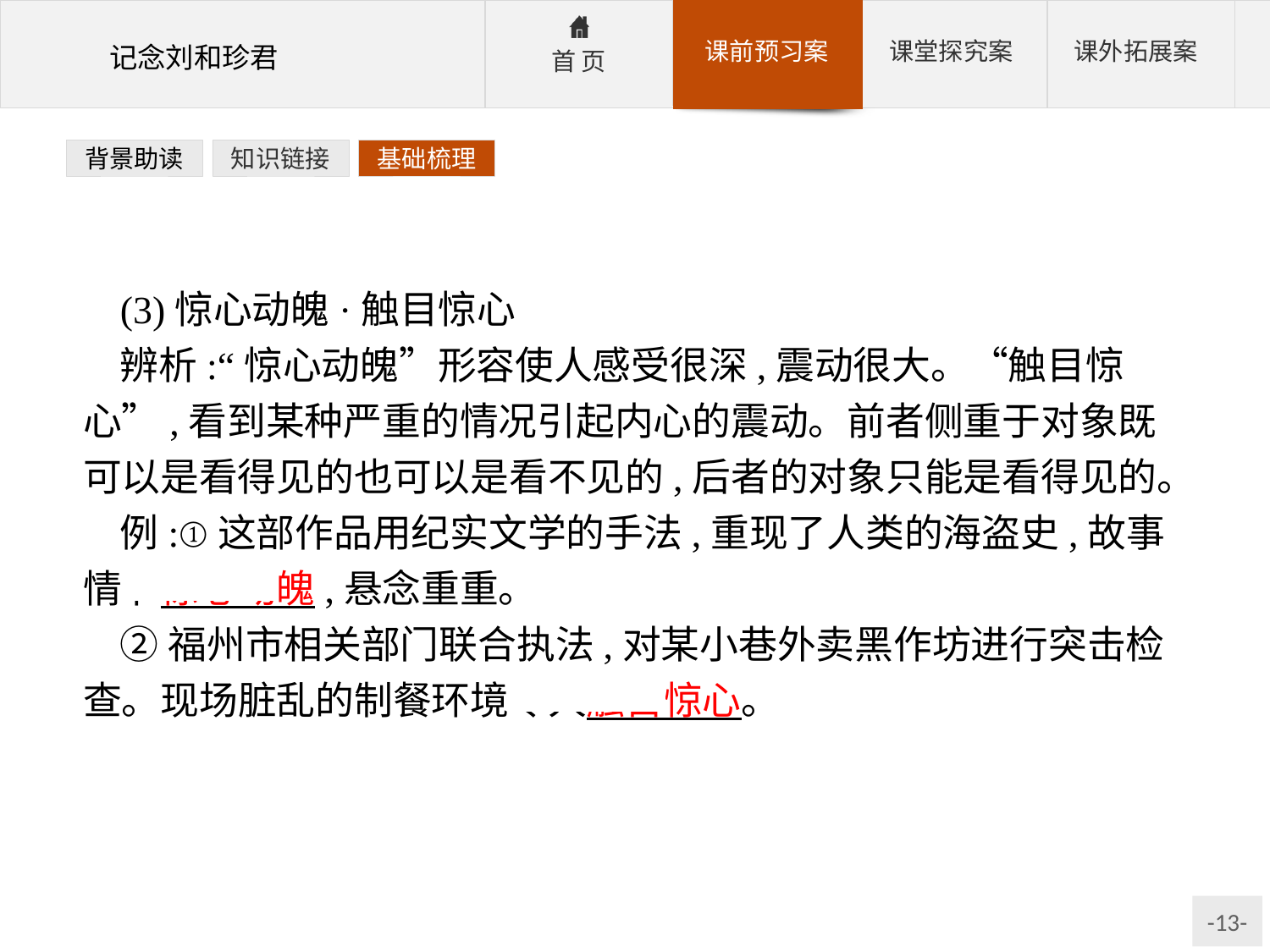

背景助读
知识链接
基础梳理
(3)惊心动魄·触目惊心
辨析:“惊心动魄”形容使人感受很深,震动很大。“触目惊心”,看到某种严重的情况引起内心的震动。前者侧重于对象既可以是看得见的也可以是看不见的,后者的对象只能是看得见的。
例:①这部作品用纪实文学的手法,重现了人类的海盗史,故事情节惊心动魄,悬念重重。
②福州市相关部门联合执法,对某小巷外卖黑作坊进行突击检查。现场脏乱的制餐环境令人触目惊心。